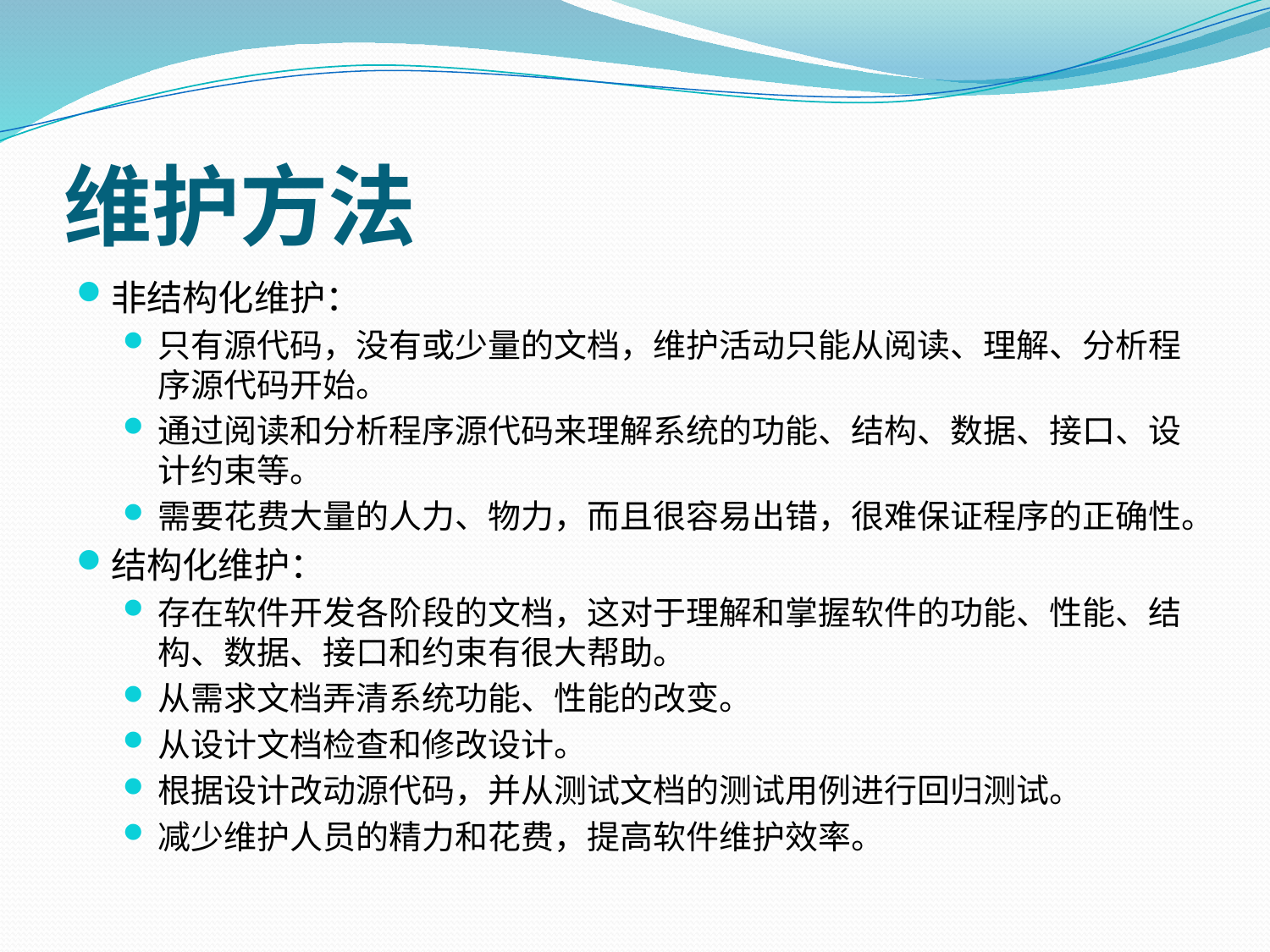

# 维护方法
非结构化维护：
只有源代码，没有或少量的文档，维护活动只能从阅读、理解、分析程序源代码开始。
通过阅读和分析程序源代码来理解系统的功能、结构、数据、接口、设计约束等。
需要花费大量的人力、物力，而且很容易出错，很难保证程序的正确性。
结构化维护：
存在软件开发各阶段的文档，这对于理解和掌握软件的功能、性能、结构、数据、接口和约束有很大帮助。
从需求文档弄清系统功能、性能的改变。
从设计文档检查和修改设计。
根据设计改动源代码，并从测试文档的测试用例进行回归测试。
减少维护人员的精力和花费，提高软件维护效率。